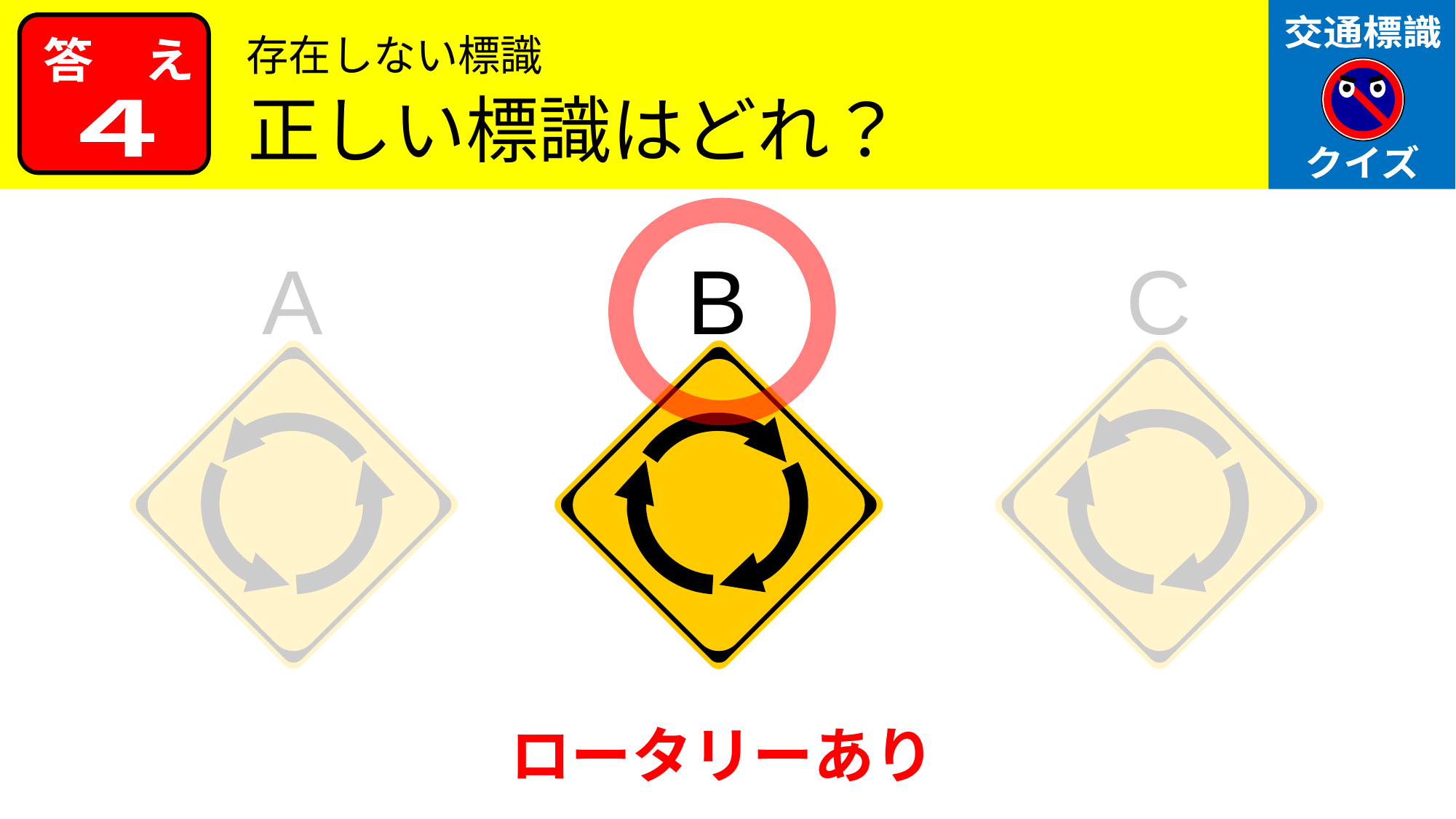

存在しない標識
正しい標識はどれ？
４

A
B
C

ロータリーあり